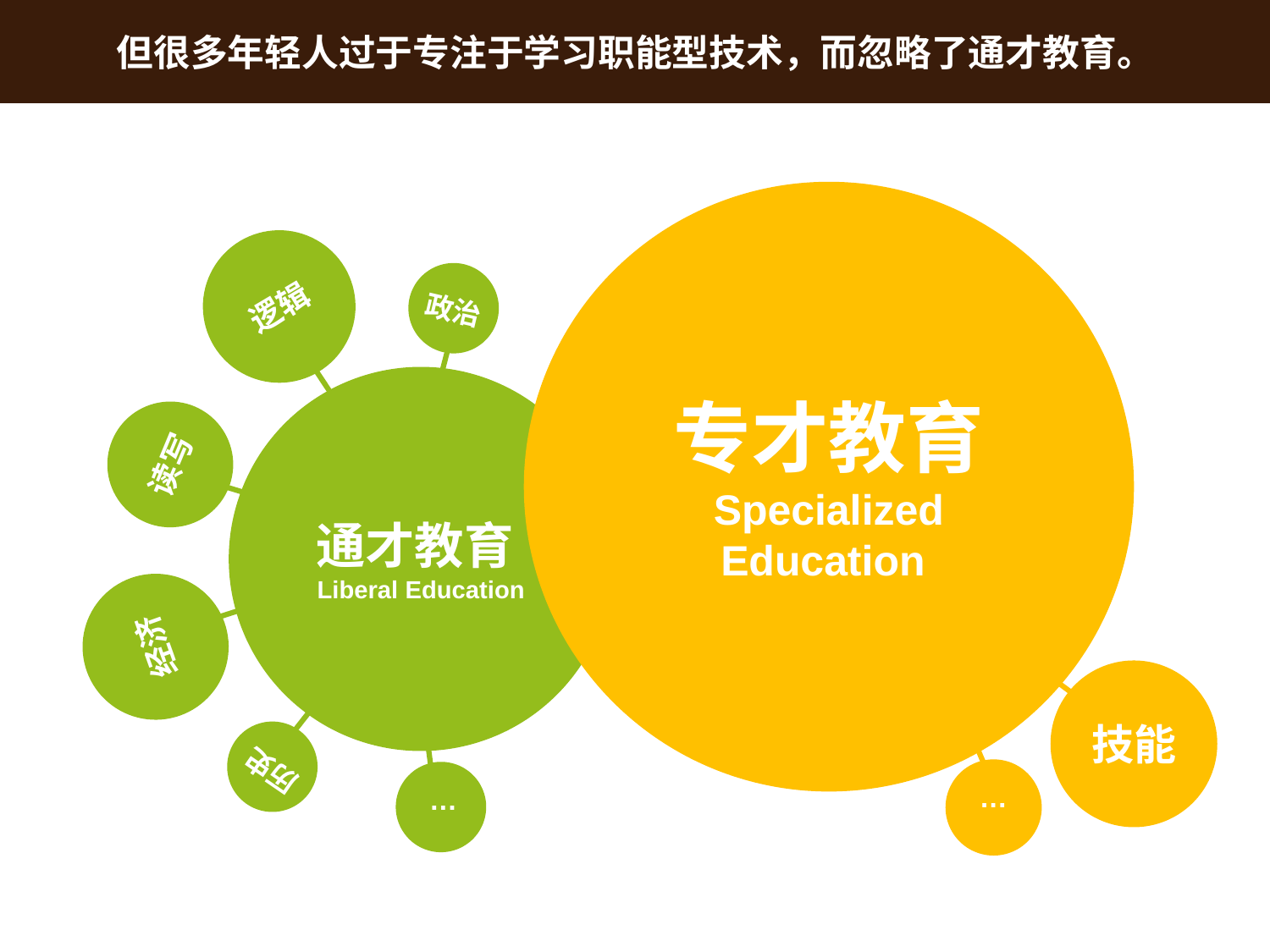

但很多年轻人过于专注于学习职能型技术，而忽略了通才教育。
专才教育
Specialized Education
逻辑

政治
通才教育Liberal Education
读写
经济
技能

历史

…

…